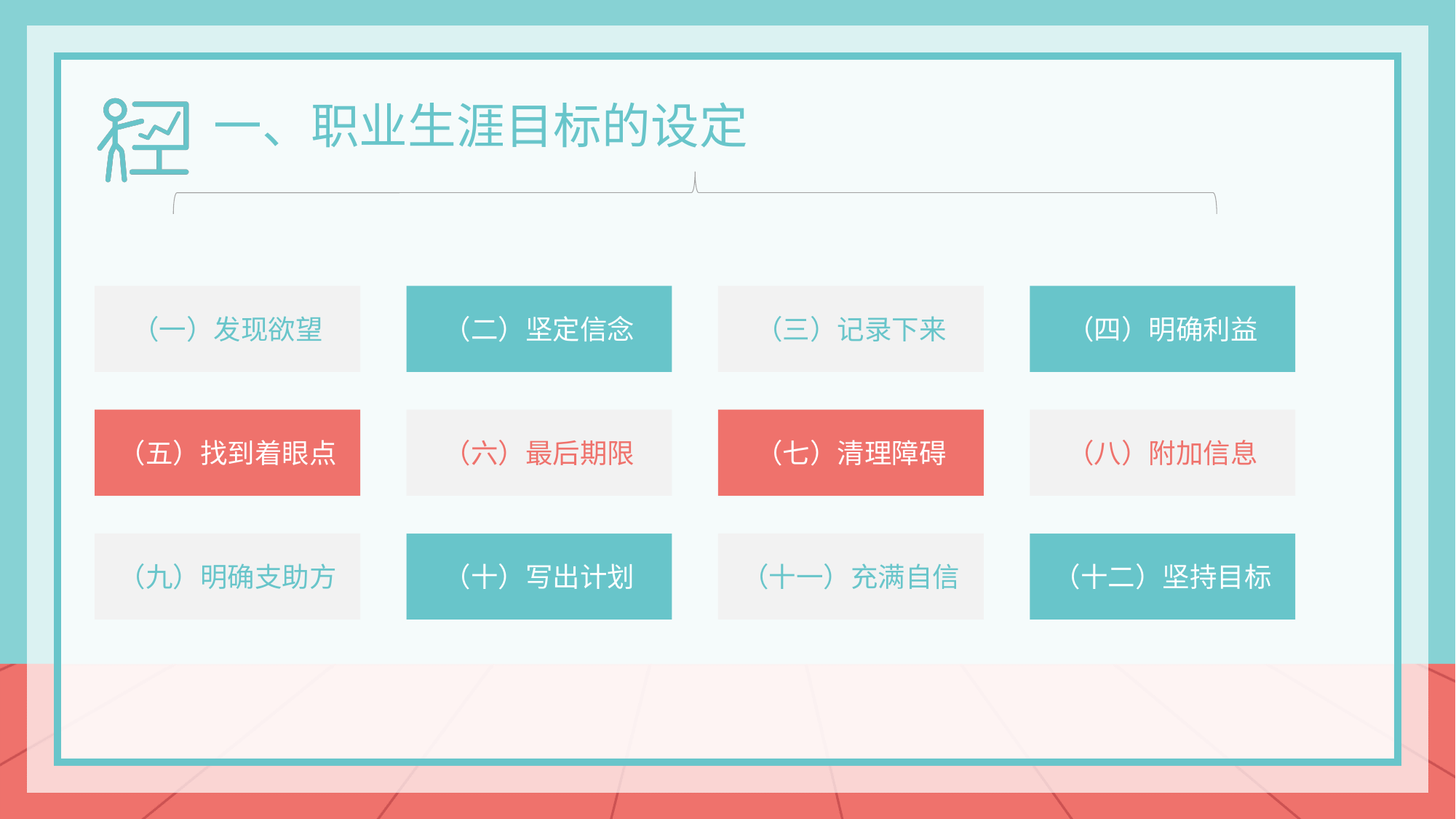

一、职业生涯目标的设定
（一）发现欲望
（二）坚定信念
（三）记录下来
（四）明确利益
（五）找到着眼点
（六）最后期限
（七）清理障碍
（八）附加信息
（九）明确支助方
（十）写出计划
（十一）充满自信
（十二）坚持目标
docerID:327037375